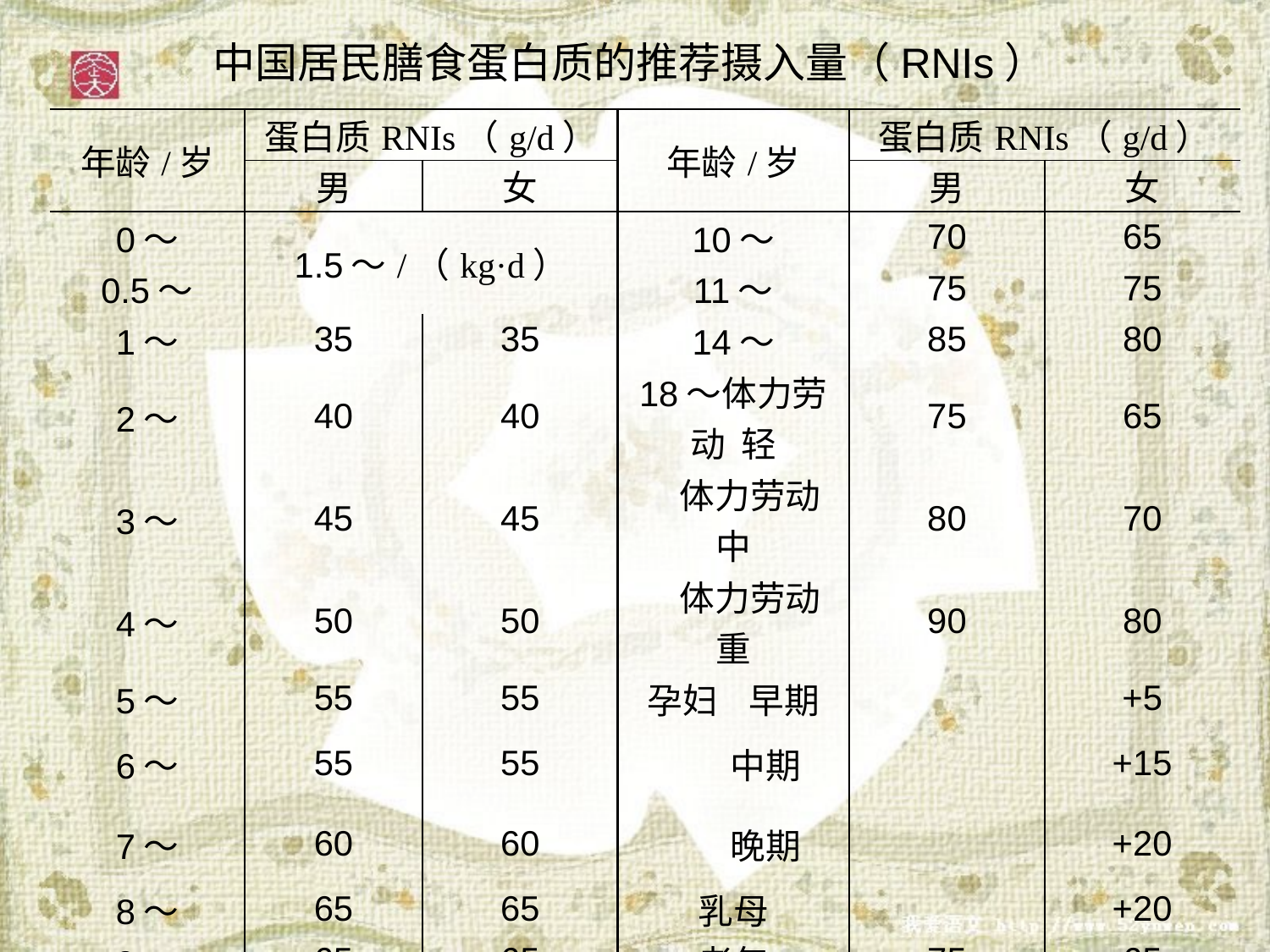

中国居民膳食蛋白质的推荐摄入量（RNIs）
| 年龄/岁 | 蛋白质RNIs（g/d） |  | 年龄/岁 | 蛋白质RNIs（g/d） |  |
| --- | --- | --- | --- | --- | --- |
|  | 男 | 女 |  | 男 | 女 |
| 0～ | 1.5～/（kg·d） |  | 10～ | 70 | 65 |
| 0.5～ |  |  | 11～ | 75 | 75 |
| 1～ | 35 | 35 | 14～ | 85 | 80 |
| 2～ | 40 | 40 | 18～体力劳动 轻 | 75 | 65 |
| 3～ | 45 | 45 | 体力劳动 中 | 80 | 70 |
| 4～ | 50 | 50 | 体力劳动 重 | 90 | 80 |
| 5～ | 55 | 55 | 孕妇 早期 |  | +5 |
| 6～ | 55 | 55 | 中期 |  | +15 |
| 7～ | 60 | 60 | 晚期 |  | +20 |
| 8～ | 65 | 65 | 乳母 |  | +20 |
| 9～ | 65 | 65 | 老年 | 75 | 65 |